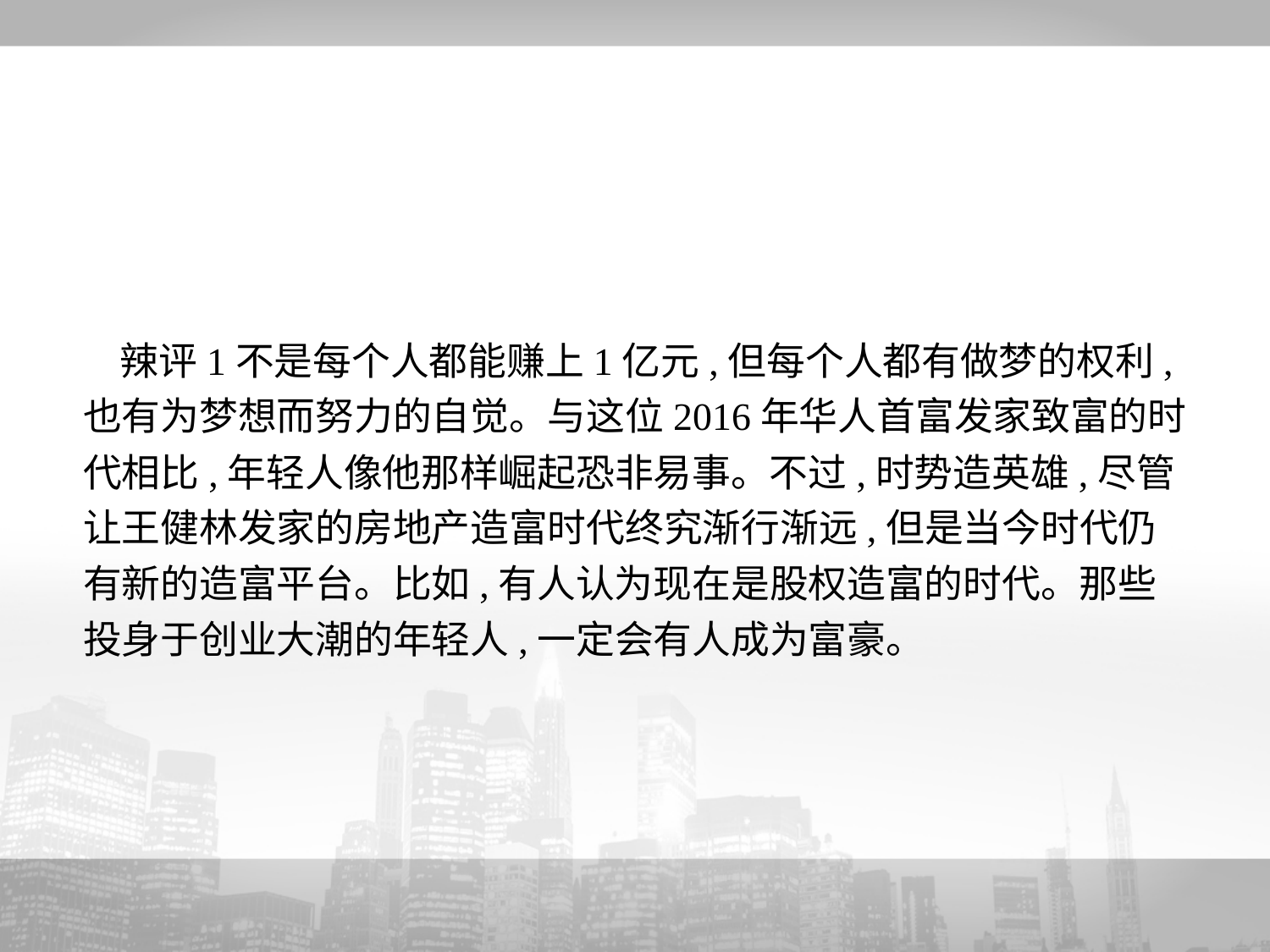

辣评1不是每个人都能赚上1亿元,但每个人都有做梦的权利,也有为梦想而努力的自觉。与这位2016年华人首富发家致富的时代相比,年轻人像他那样崛起恐非易事。不过,时势造英雄,尽管让王健林发家的房地产造富时代终究渐行渐远,但是当今时代仍有新的造富平台。比如,有人认为现在是股权造富的时代。那些投身于创业大潮的年轻人,一定会有人成为富豪。